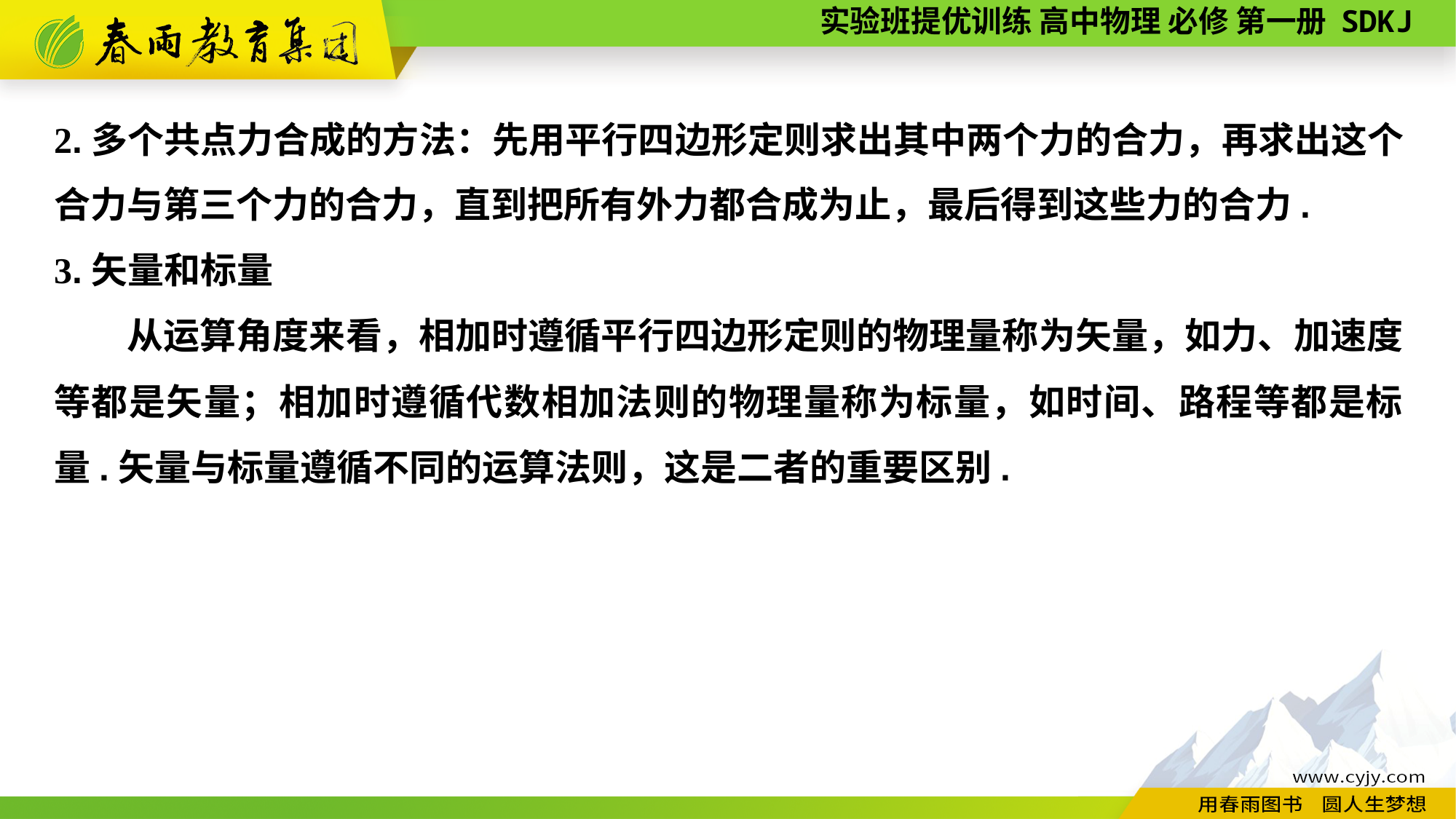

2.多个共点力合成的方法：先用平行四边形定则求出其中两个力的合力，再求出这个合力与第三个力的合力，直到把所有外力都合成为止，最后得到这些力的合力.
3.矢量和标量
从运算角度来看，相加时遵循平行四边形定则的物理量称为矢量，如力、加速度等都是矢量；相加时遵循代数相加法则的物理量称为标量，如时间、路程等都是标量.矢量与标量遵循不同的运算法则，这是二者的重要区别.